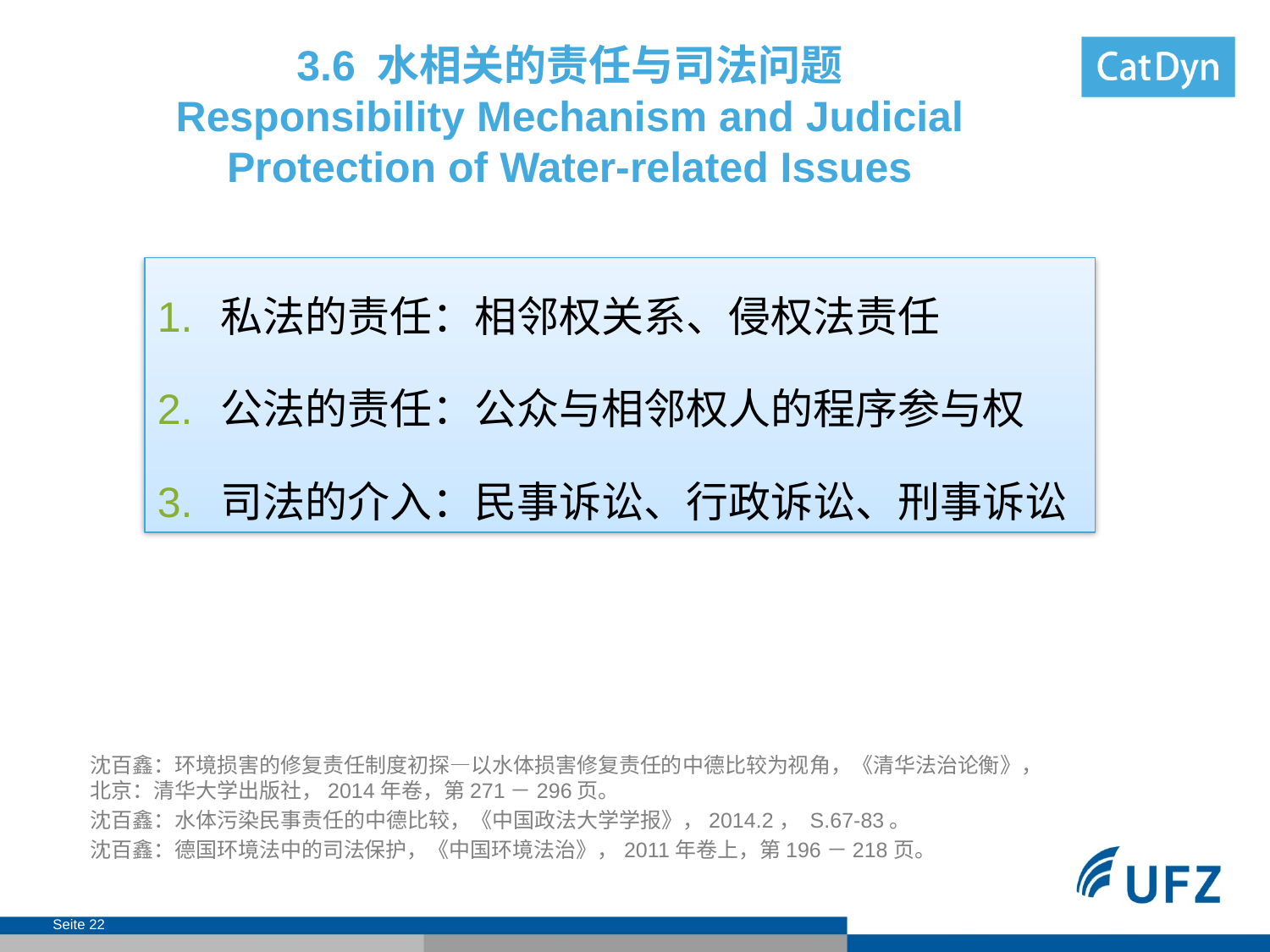

# 3.6 水相关的责任与司法问题 Responsibility Mechanism and Judicial Protection of Water-related Issues
私法的责任：相邻权关系、侵权法责任
公法的责任：公众与相邻权人的程序参与权
司法的介入：民事诉讼、行政诉讼、刑事诉讼
沈百鑫：环境损害的修复责任制度初探—以水体损害修复责任的中德比较为视角，《清华法治论衡》，北京：清华大学出版社，2014年卷，第271－296页。
沈百鑫：水体污染民事责任的中德比较，《中国政法大学学报》，2014.2， S.67-83。
沈百鑫：德国环境法中的司法保护，《中国环境法治》，2011年卷上，第196－218页。
Seite 22